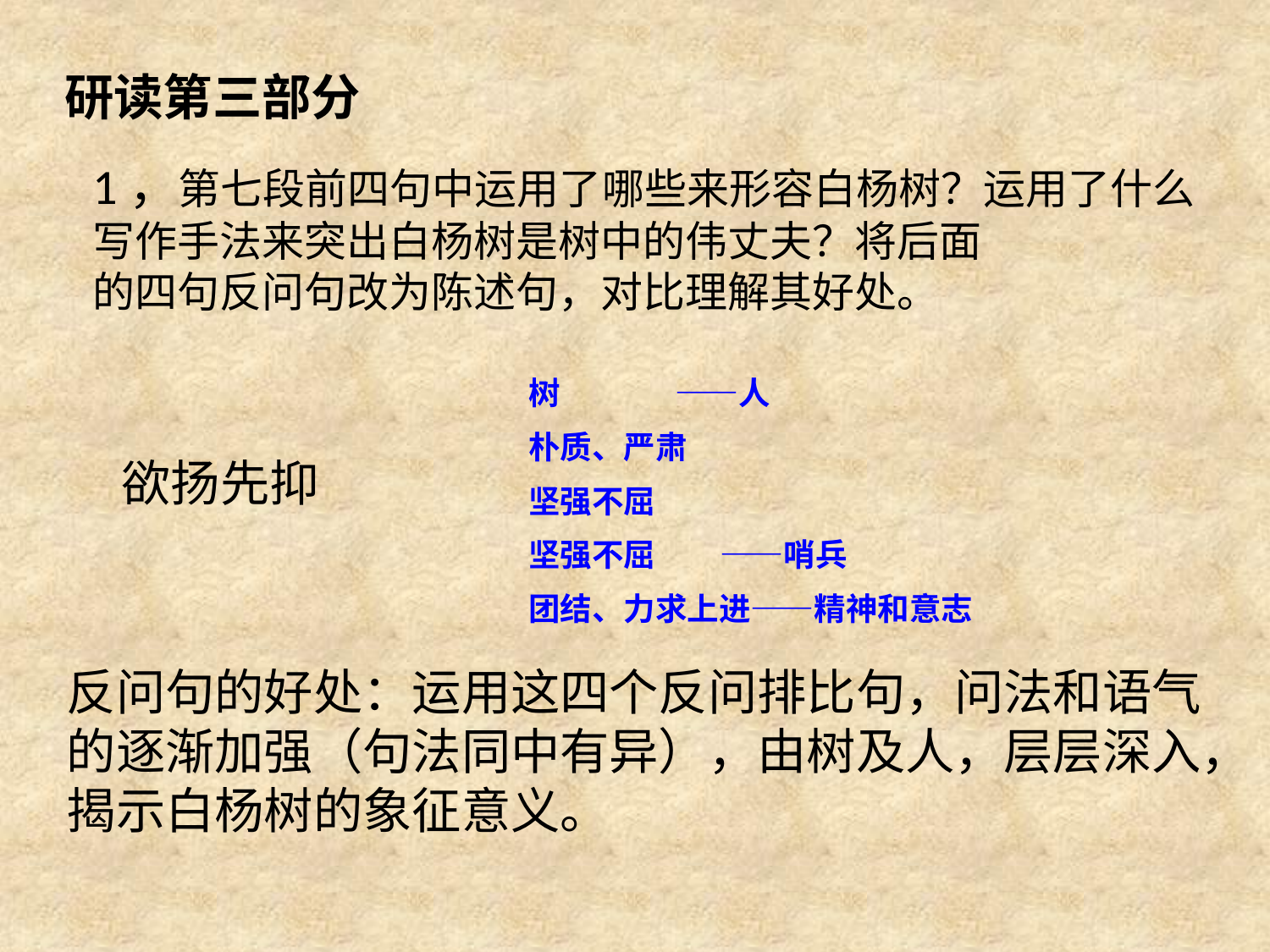

研读第三部分
1，第七段前四句中运用了哪些来形容白杨树？运用了什么
写作手法来突出白杨树是树中的伟丈夫？将后面
的四句反问句改为陈述句，对比理解其好处。
树                ——人
朴质、严肃
坚强不屈
坚强不屈         ——哨兵
团结、力求上进——精神和意志

欲扬先抑
反问句的好处：运用这四个反问排比句，问法和语气
的逐渐加强（句法同中有异），由树及人，层层深入，
揭示白杨树的象征意义。